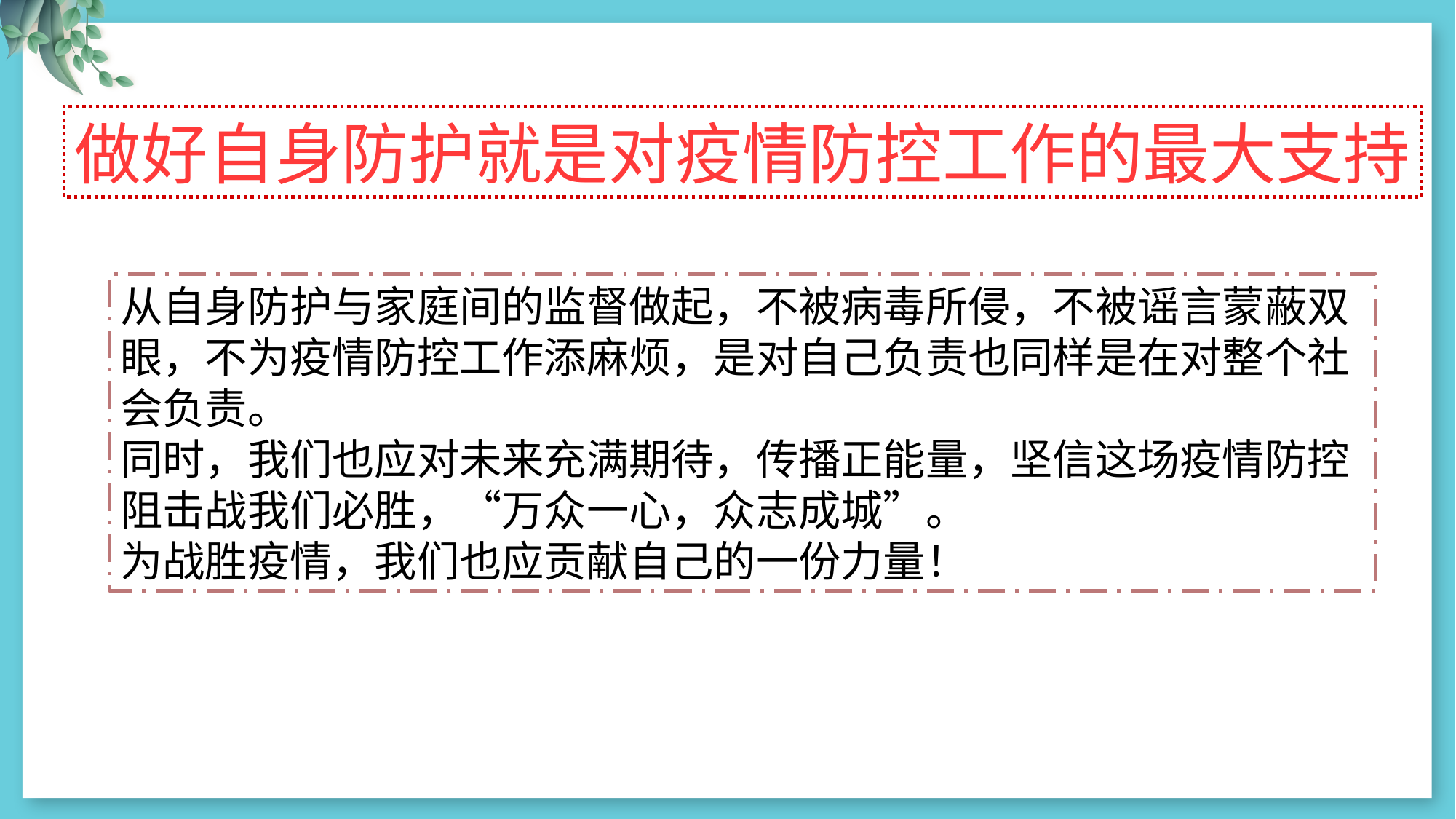

做好自身防护就是对疫情防控工作的最大支持
从自身防护与家庭间的监督做起，不被病毒所侵，不被谣言蒙蔽双眼，不为疫情防控工作添麻烦，是对自己负责也同样是在对整个社会负责。
同时，我们也应对未来充满期待，传播正能量，坚信这场疫情防控阻击战我们必胜，“万众一心，众志成城”。
为战胜疫情，我们也应贡献自己的一份力量！